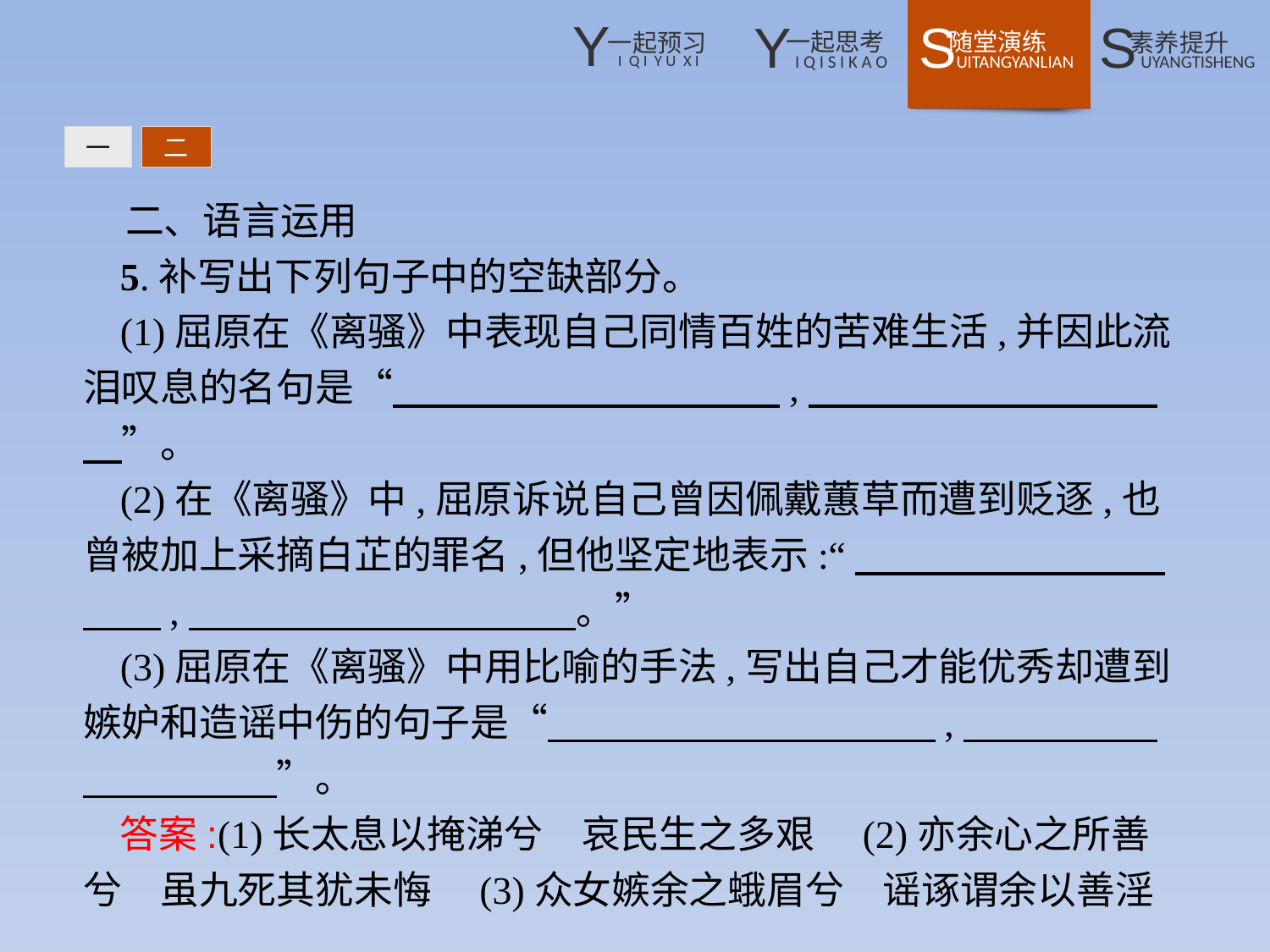

一
二
二、语言运用
5.补写出下列句子中的空缺部分。
(1)屈原在《离骚》中表现自己同情百姓的苦难生活,并因此流泪叹息的名句是“　　　　　　　　　　,　　　　　　　　　　”。
(2)在《离骚》中,屈原诉说自己曾因佩戴蕙草而遭到贬逐,也曾被加上采摘白芷的罪名,但他坚定地表示:“　　　　　　　　　　,　　　　　　　　　　。”
(3)屈原在《离骚》中用比喻的手法,写出自己才能优秀却遭到嫉妒和造谣中伤的句子是“　　　　　　　　　　,　　　　　　　　　　”。
答案:(1)长太息以掩涕兮　哀民生之多艰　(2)亦余心之所善兮　虽九死其犹未悔　(3)众女嫉余之蛾眉兮　谣诼谓余以善淫